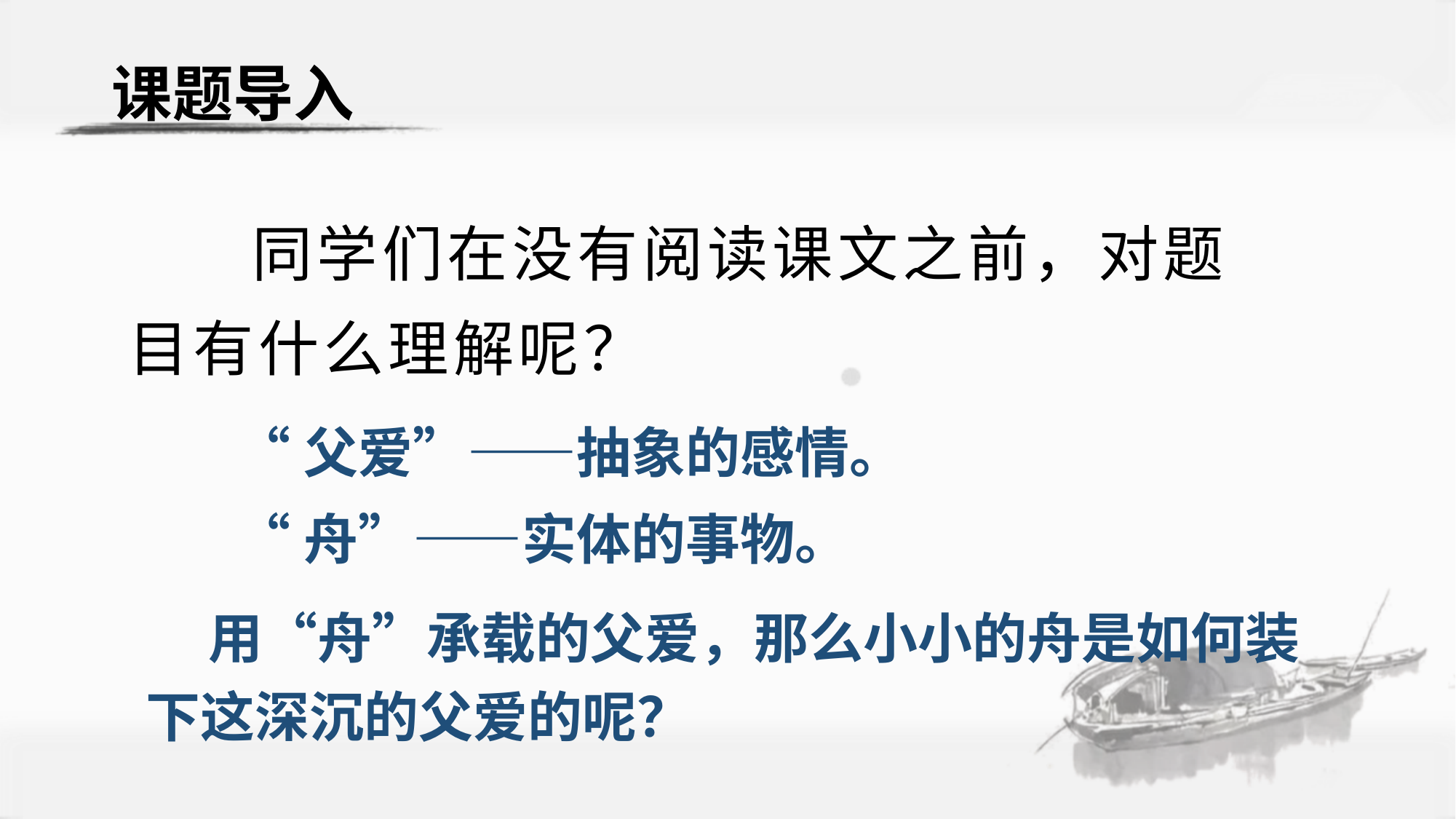

课题导入
      同学们在没有阅读课文之前，对题目有什么理解呢？
“父爱”——抽象的感情。
“舟”——实体的事物。
    用“舟”承载的父爱，那么小小的舟是如何装下这深沉的父爱的呢？